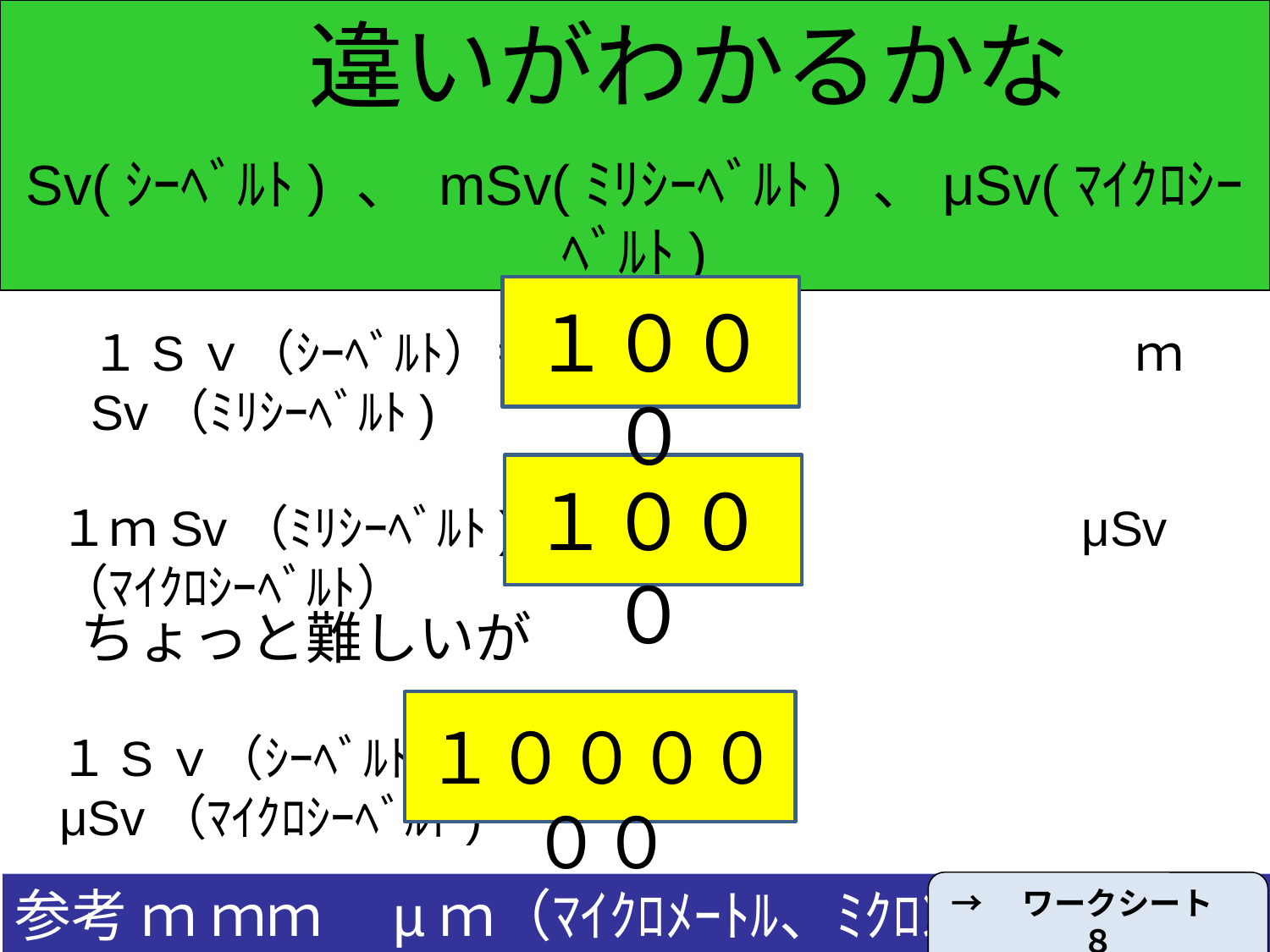

違いがわかるかな
Sv(ｼｰﾍﾞﾙﾄ) 、 mSv(ﾐﾘｼｰﾍﾞﾙﾄ) 、μSv(ﾏｲｸﾛｼｰﾍﾞﾙﾄ)

１０００
１Sｖ（ｼｰﾍﾞﾙﾄ）＝　　　　　　　　　　　　ｍSv（ﾐﾘｼｰﾍﾞﾙﾄ)

１０００
１ｍSv（ﾐﾘｼｰﾍﾞﾙﾄ)＝　　　　　　　　　　μSv（ﾏｲｸﾛｼｰﾍﾞﾙﾄ）
ちょっと難しいが

１００００００
１Sｖ（ｼｰﾍﾞﾙﾄ）＝　　　　　　　　　　　　μSv（ﾏｲｸﾛｼｰﾍﾞﾙﾄ)
参考 ｍ ｍｍ　µｍ（ﾏｲｸﾛﾒｰﾄﾙ、ﾐｸﾛﾝ）
→　ワークシート　８